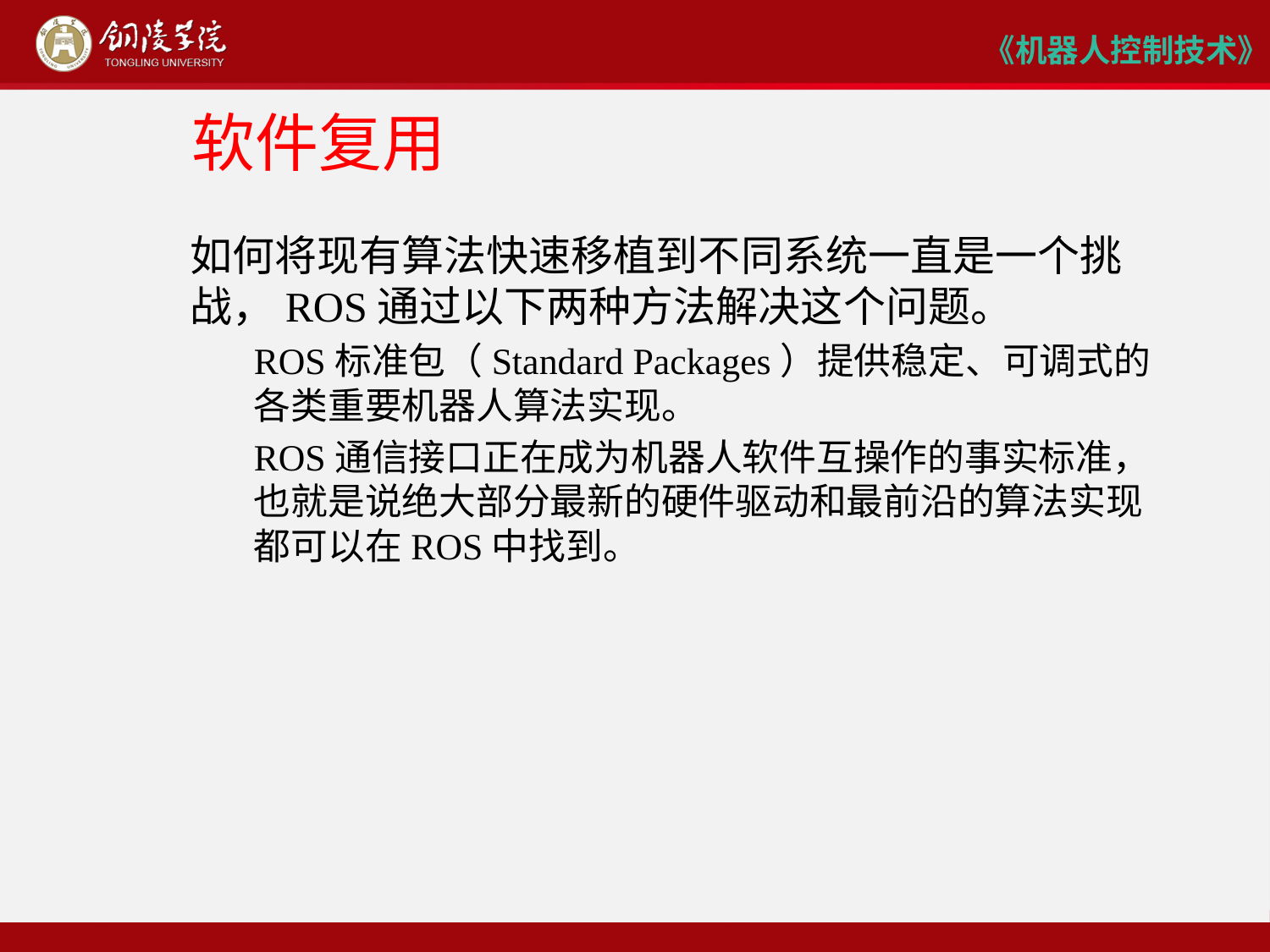

# 软件复用
如何将现有算法快速移植到不同系统一直是一个挑战，ROS通过以下两种方法解决这个问题。
ROS标准包（Standard Packages）提供稳定、可调式的各类重要机器人算法实现。
ROS通信接口正在成为机器人软件互操作的事实标准，也就是说绝大部分最新的硬件驱动和最前沿的算法实现都可以在ROS中找到。